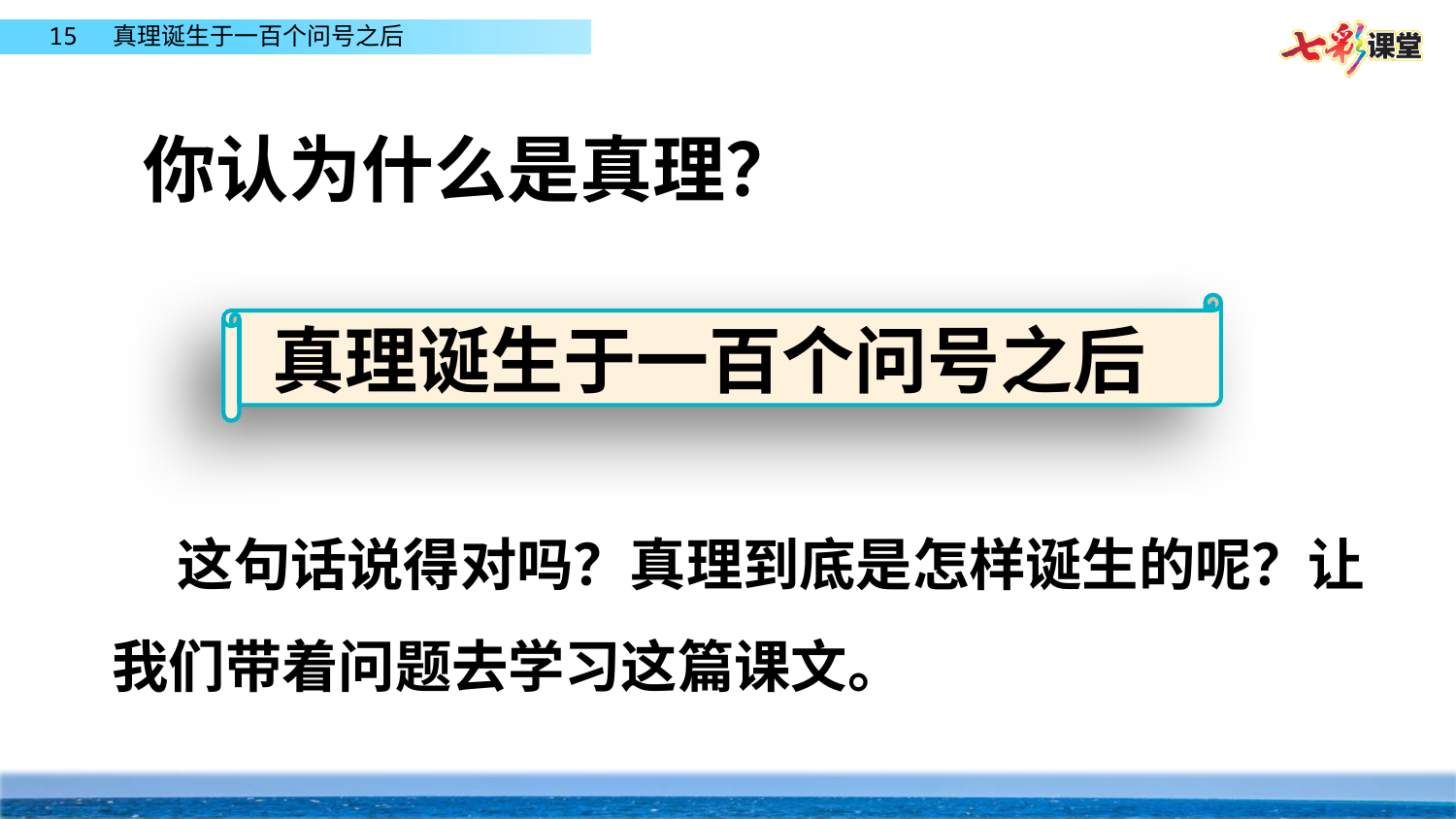

你认为什么是真理？

真理诞生于一百个问号之后
    这句话说得对吗？真理到底是怎样诞生的呢？让我们带着问题去学习这篇课文。